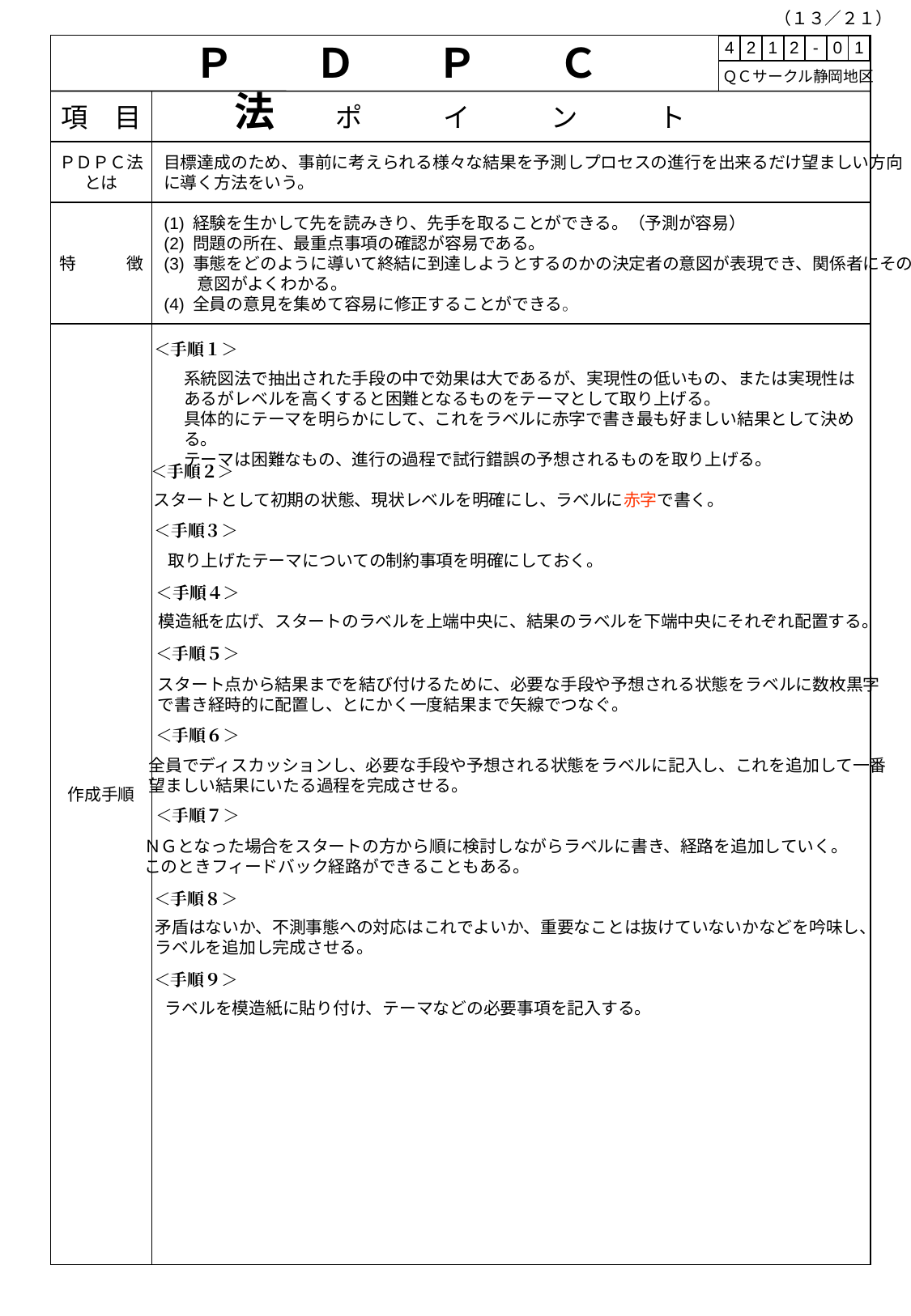

（１３／２１）
Ｐ　　Ｄ　　Ｐ　　Ｃ　　法

| 4 | 2 | 1 | 2 | - | 0 | 1 |
| --- | --- | --- | --- | --- | --- | --- |
 ＱＣサークル静岡地区

項　目
ポ　　　イ　　　ン　　　ト
ＰＤＰＣ法
とは
目標達成のため、事前に考えられる様々な結果を予測しプロセスの進行を出来るだけ望ましい方向
に導く方法をいう。
特　　　徴
(1) 経験を生かして先を読みきり、先手を取ることができる。（予測が容易）
(2) 問題の所在、最重点事項の確認が容易である。
(3) 事態をどのように導いて終結に到達しようとするのかの決定者の意図が表現でき、関係者にその
　　意図がよくわかる。
(4) 全員の意見を集めて容易に修正することができる。
作成手順

＜手順１＞
系統図法で抽出された手段の中で効果は大であるが、実現性の低いもの、または実現性はあるがレベルを高くすると困難となるものをテーマとして取り上げる。
具体的にテーマを明らかにして、これをラベルに赤字で書き最も好ましい結果として決める。
テーマは困難なもの、進行の過程で試行錯誤の予想されるものを取り上げる。
＜手順２＞
スタートとして初期の状態、現状レベルを明確にし、ラベルに赤字で書く。
＜手順３＞
取り上げたテーマについての制約事項を明確にしておく。
＜手順４＞
模造紙を広げ、スタートのラベルを上端中央に、結果のラベルを下端中央にそれぞれ配置する。
＜手順５＞
スタート点から結果までを結び付けるために、必要な手段や予想される状態をラベルに数枚黒字
で書き経時的に配置し、とにかく一度結果まで矢線でつなぐ。
＜手順６＞
全員でディスカッションし、必要な手段や予想される状態をラベルに記入し、これを追加して一番
望ましい結果にいたる過程を完成させる。
＜手順７＞
ＮＧとなった場合をスタートの方から順に検討しながらラベルに書き、経路を追加していく。
このときフィードバック経路ができることもある。
＜手順８＞
矛盾はないか、不測事態への対応はこれでよいか、重要なことは抜けていないかなどを吟味し、
ラベルを追加し完成させる。
＜手順９＞
ラベルを模造紙に貼り付け、テーマなどの必要事項を記入する。